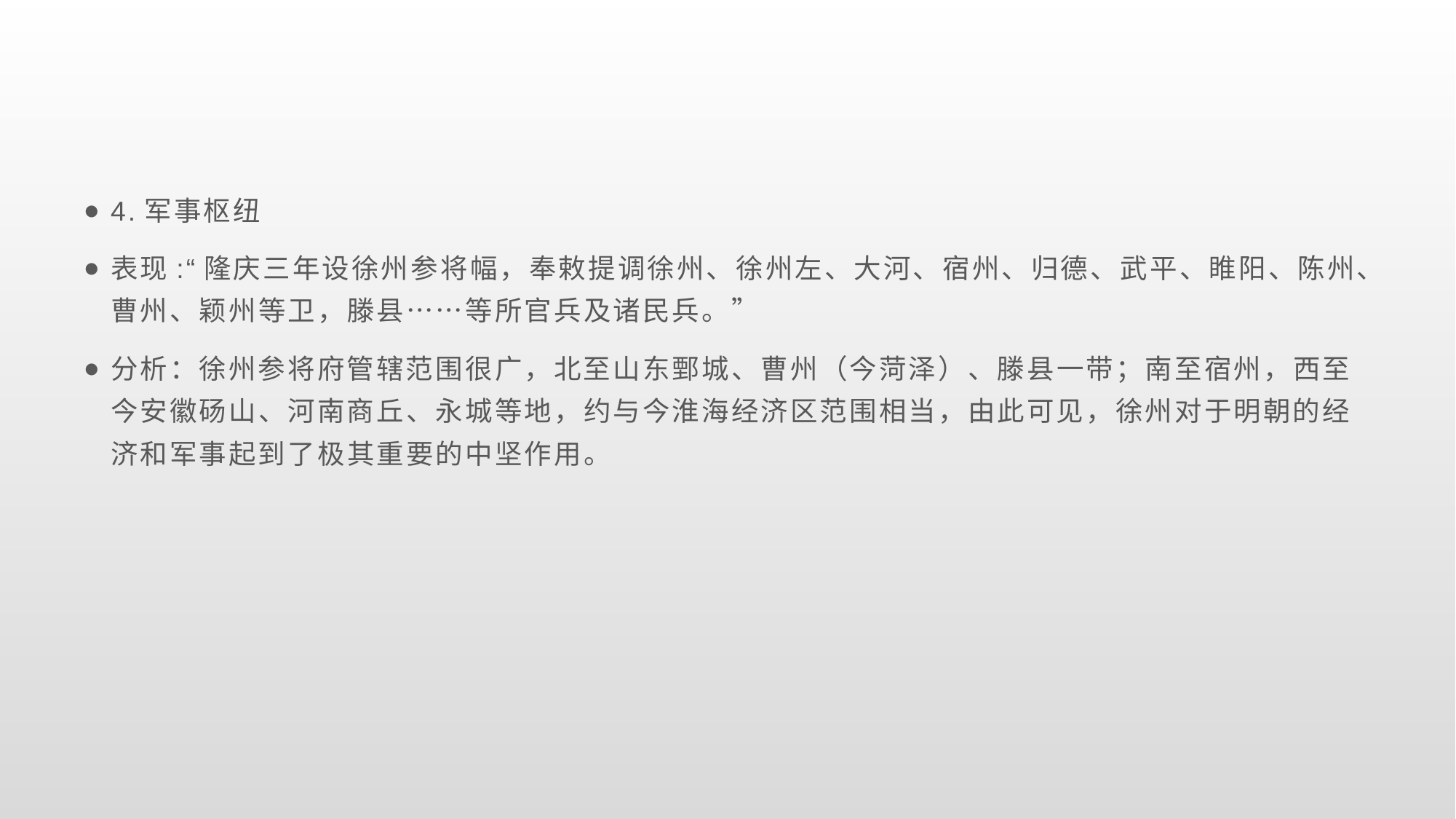

#
4.军事枢纽
表现:“隆庆三年设徐州参将幅，奉敕提调徐州、徐州左、大河、宿州、归德、武平、睢阳、陈州、曹州、颖州等卫，滕县……等所官兵及诸民兵。”
分析：徐州参将府管辖范围很广，北至山东鄄城、曹州（今菏泽）、滕县一带；南至宿州，西至今安徽砀山、河南商丘、永城等地，约与今淮海经济区范围相当，由此可见，徐州对于明朝的经济和军事起到了极其重要的中坚作用。